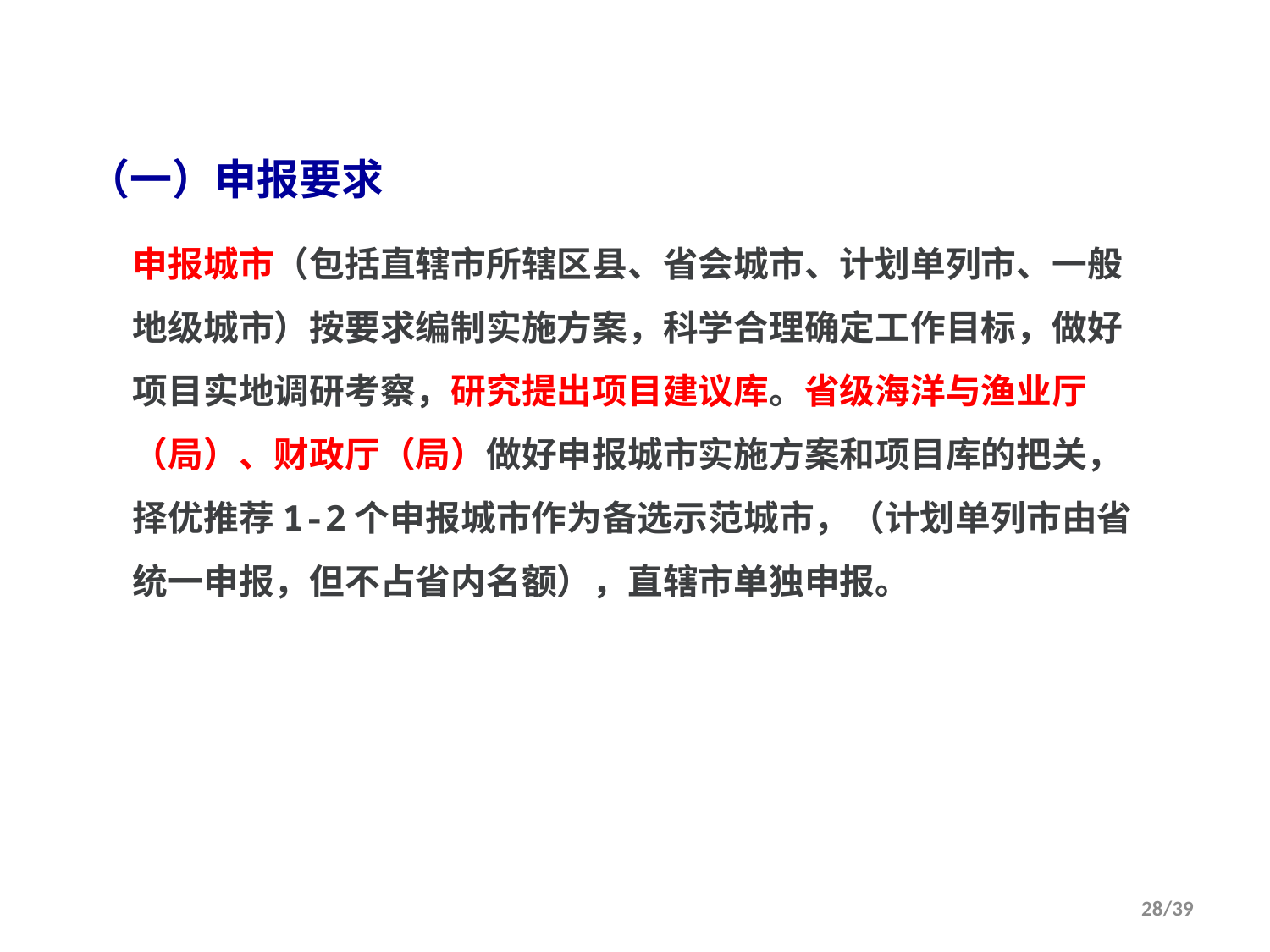

（一）申报要求
申报城市（包括直辖市所辖区县、省会城市、计划单列市、一般地级城市）按要求编制实施方案，科学合理确定工作目标，做好项目实地调研考察，研究提出项目建议库。省级海洋与渔业厅（局）、财政厅（局）做好申报城市实施方案和项目库的把关，择优推荐1-2个申报城市作为备选示范城市，（计划单列市由省统一申报，但不占省内名额），直辖市单独申报。
28/39